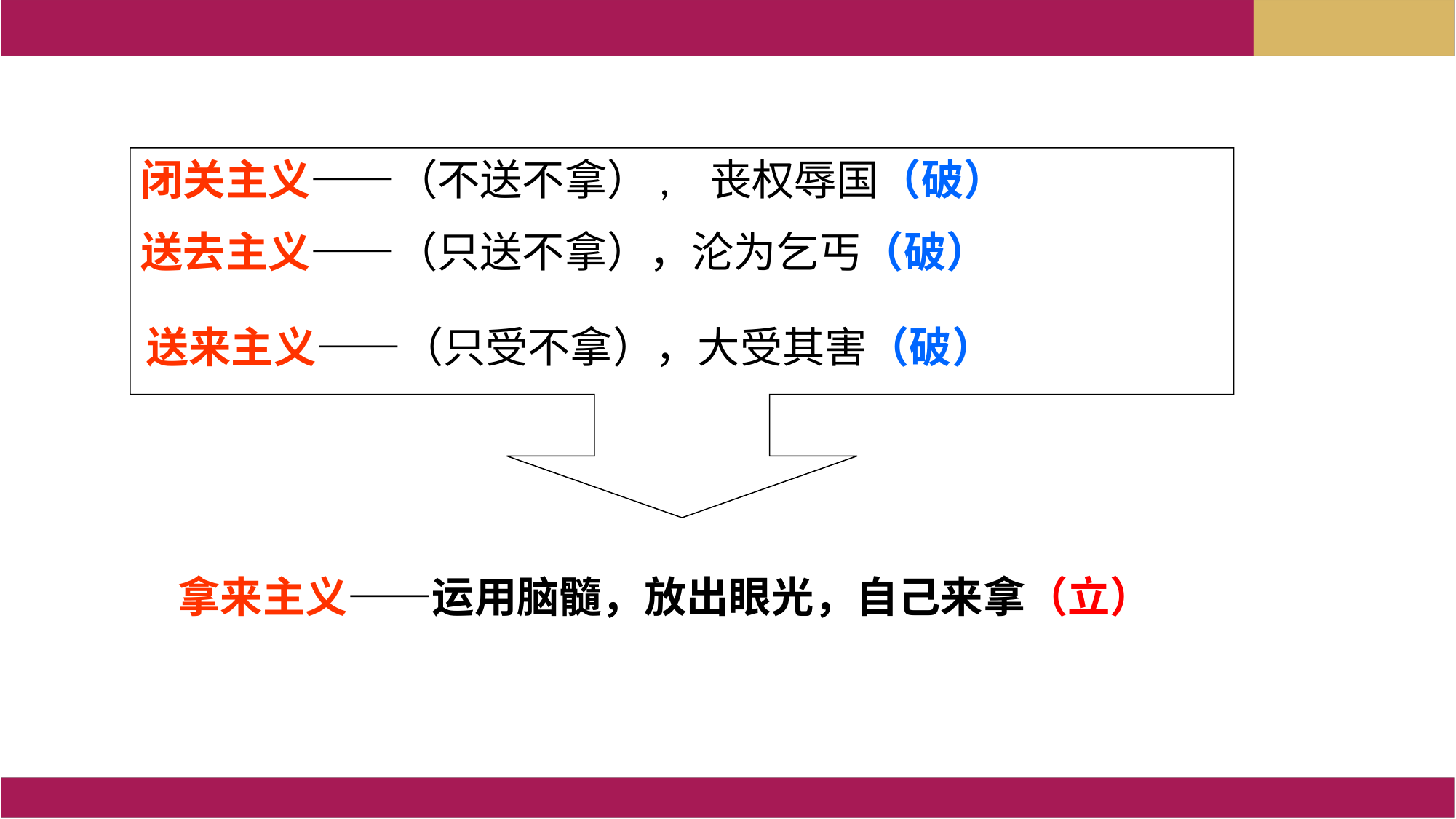

闭关主义——（不送不拿）,   丧权辱国（破）
送去主义——（只送不拿），沦为乞丐（破）
送来主义——（只受不拿），大受其害（破）
拿来主义——运用脑髓，放出眼光，自己来拿（立）